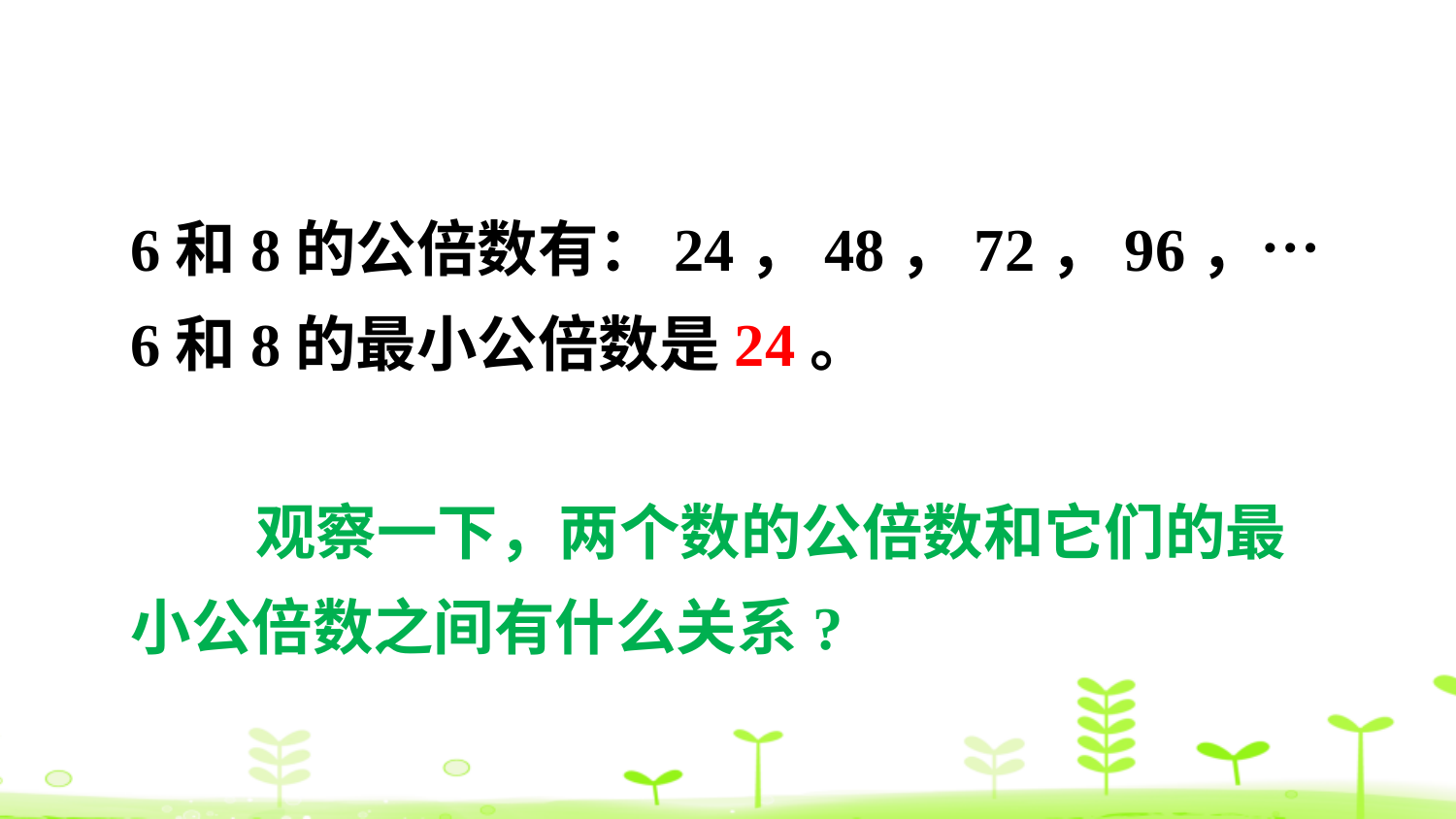

6和8的公倍数有：24，48，72，96，…
6和8的最小公倍数是24。

        观察一下，两个数的公倍数和它们的最小公倍数之间有什么关系?